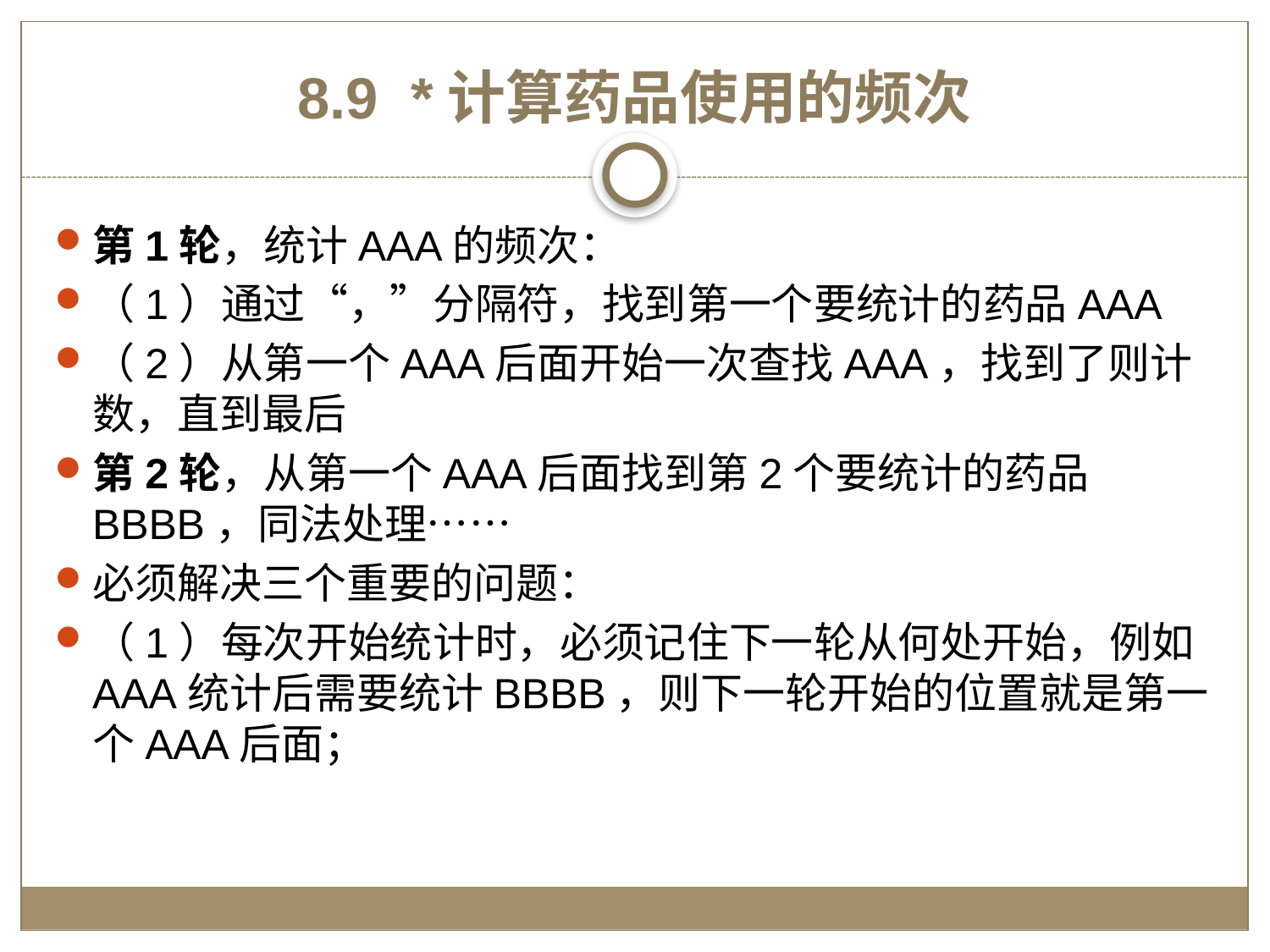

# 8.9  *计算药品使用的频次
第1轮，统计AAA的频次：
（1）通过“，”分隔符，找到第一个要统计的药品AAA
（2）从第一个AAA后面开始一次查找AAA，找到了则计数，直到最后
第2轮，从第一个AAA后面找到第2个要统计的药品BBBB，同法处理……
必须解决三个重要的问题：
（1）每次开始统计时，必须记住下一轮从何处开始，例如AAA统计后需要统计BBBB，则下一轮开始的位置就是第一个AAA后面；